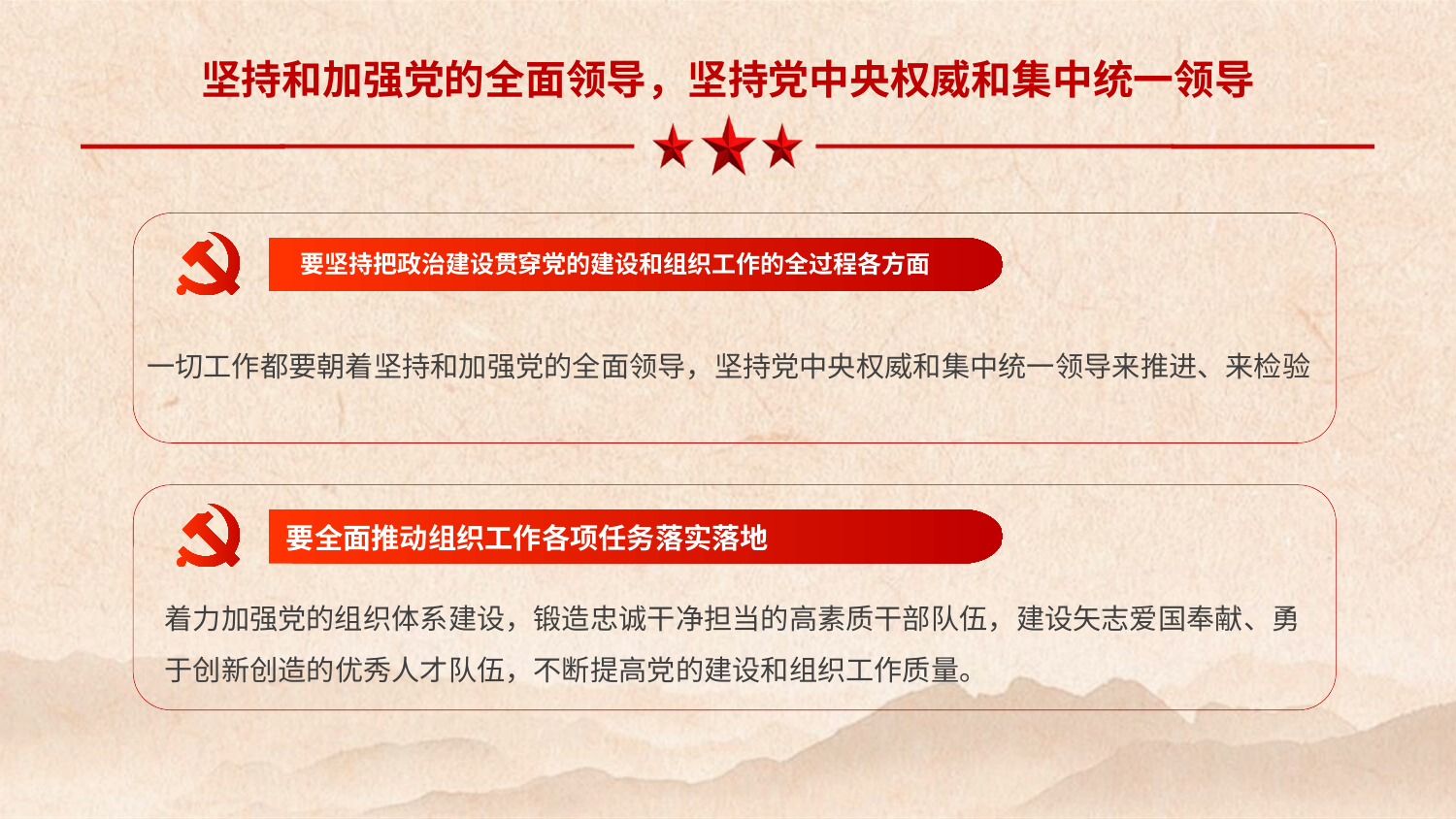

坚持和加强党的全面领导，坚持党中央权威和集中统一领导

要坚持把政治建设贯穿党的建设和组织工作的全过程各方面
一切工作都要朝着坚持和加强党的全面领导，坚持党中央权威和集中统一领导来推进、来检验

要全面推动组织工作各项任务落实落地
着力加强党的组织体系建设，锻造忠诚干净担当的高素质干部队伍，建设矢志爱国奉献、勇于创新创造的优秀人才队伍，不断提高党的建设和组织工作质量。